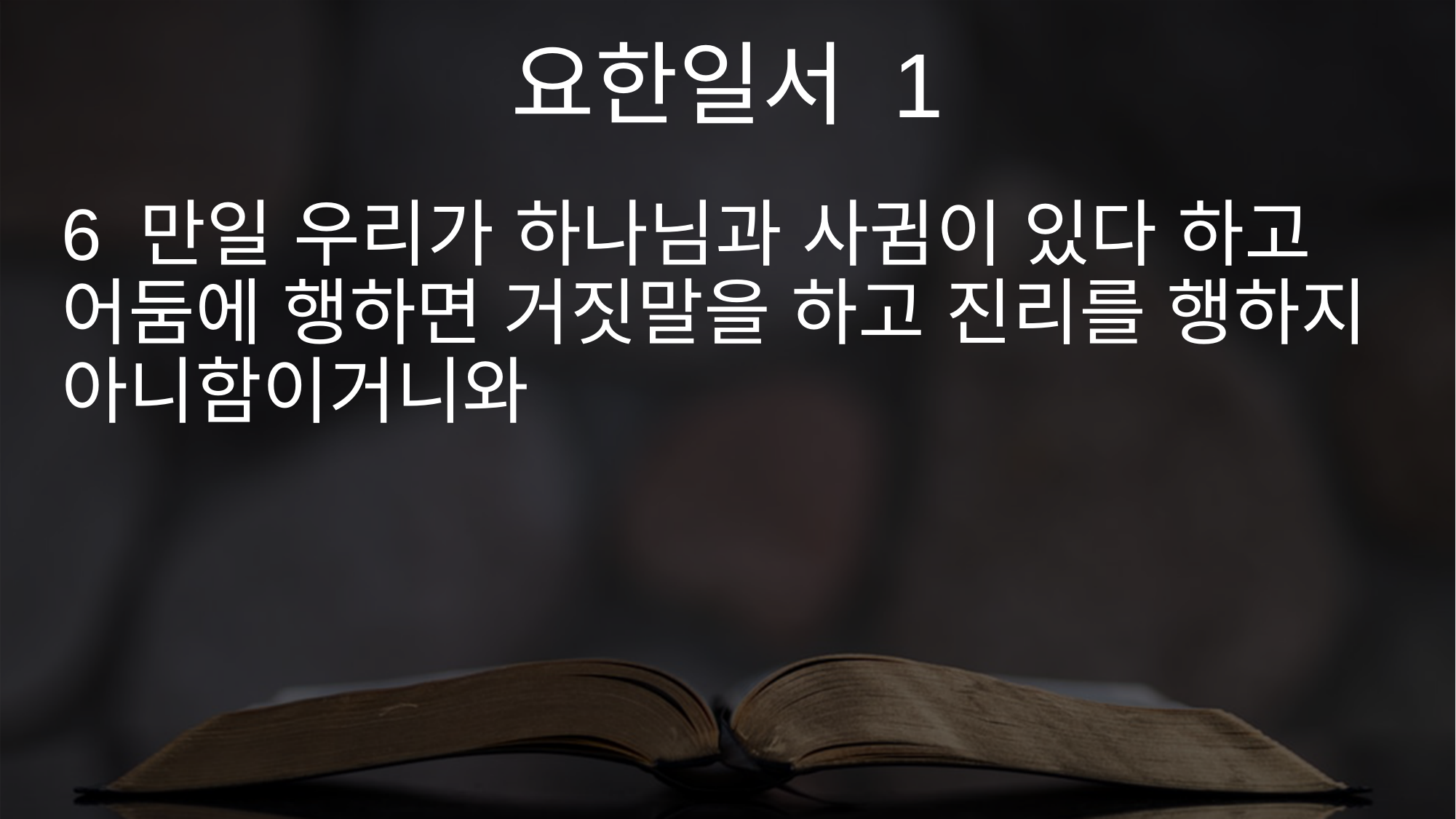

요한일서 1
6 만일 우리가 하나님과 사귐이 있다 하고 어둠에 행하면 거짓말을 하고 진리를 행하지 아니함이거니와